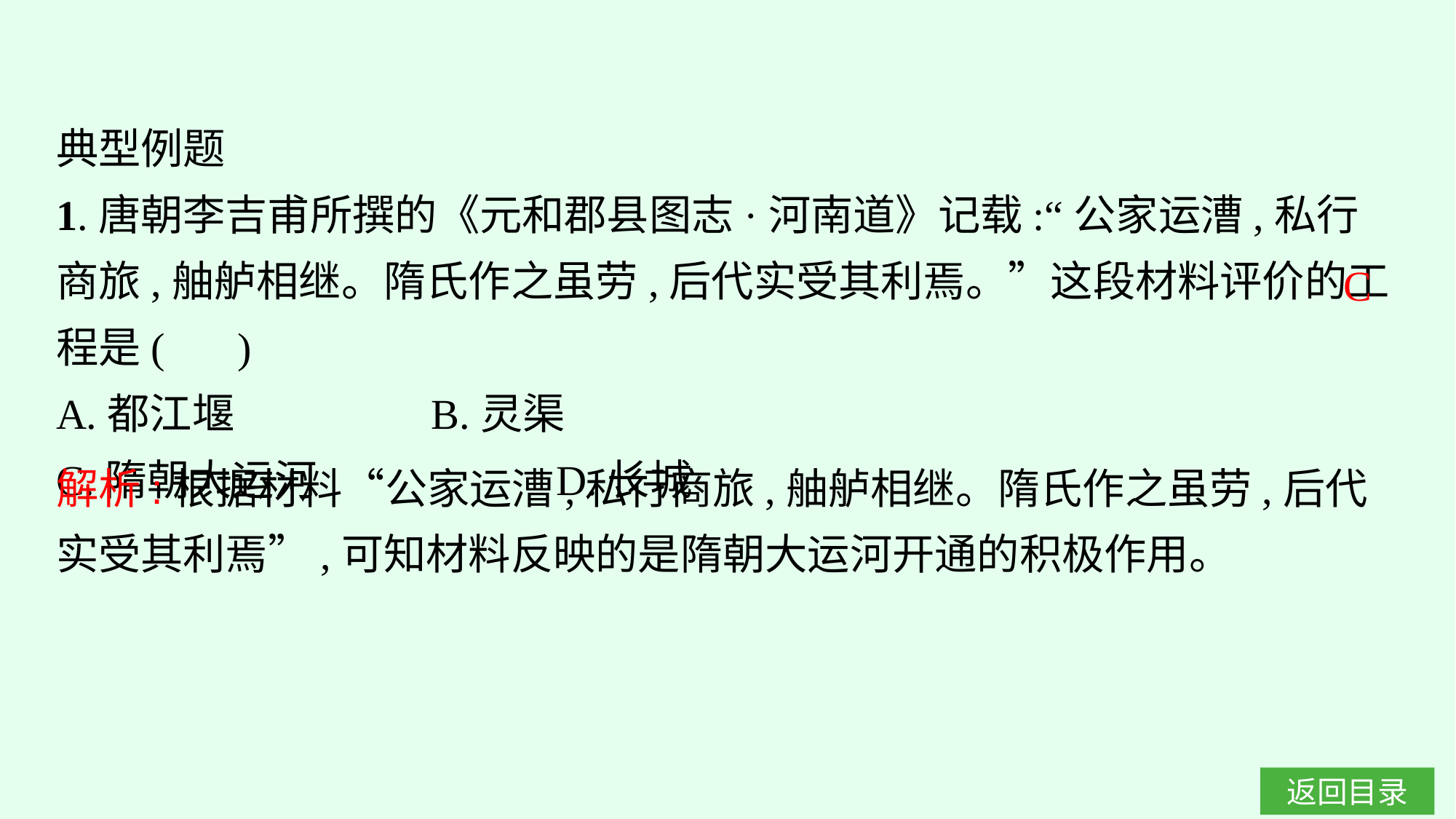

典型例题
1.唐朝李吉甫所撰的《元和郡县图志·河南道》记载:“公家运漕,私行商旅,舳舻相继。隋氏作之虽劳,后代实受其利焉。”这段材料评价的工程是(　 )
A.都江堰		B.灵渠
C.隋朝大运河		D.长城
C
解析:根据材料“公家运漕,私行商旅,舳舻相继。隋氏作之虽劳,后代实受其利焉”,可知材料反映的是隋朝大运河开通的积极作用。